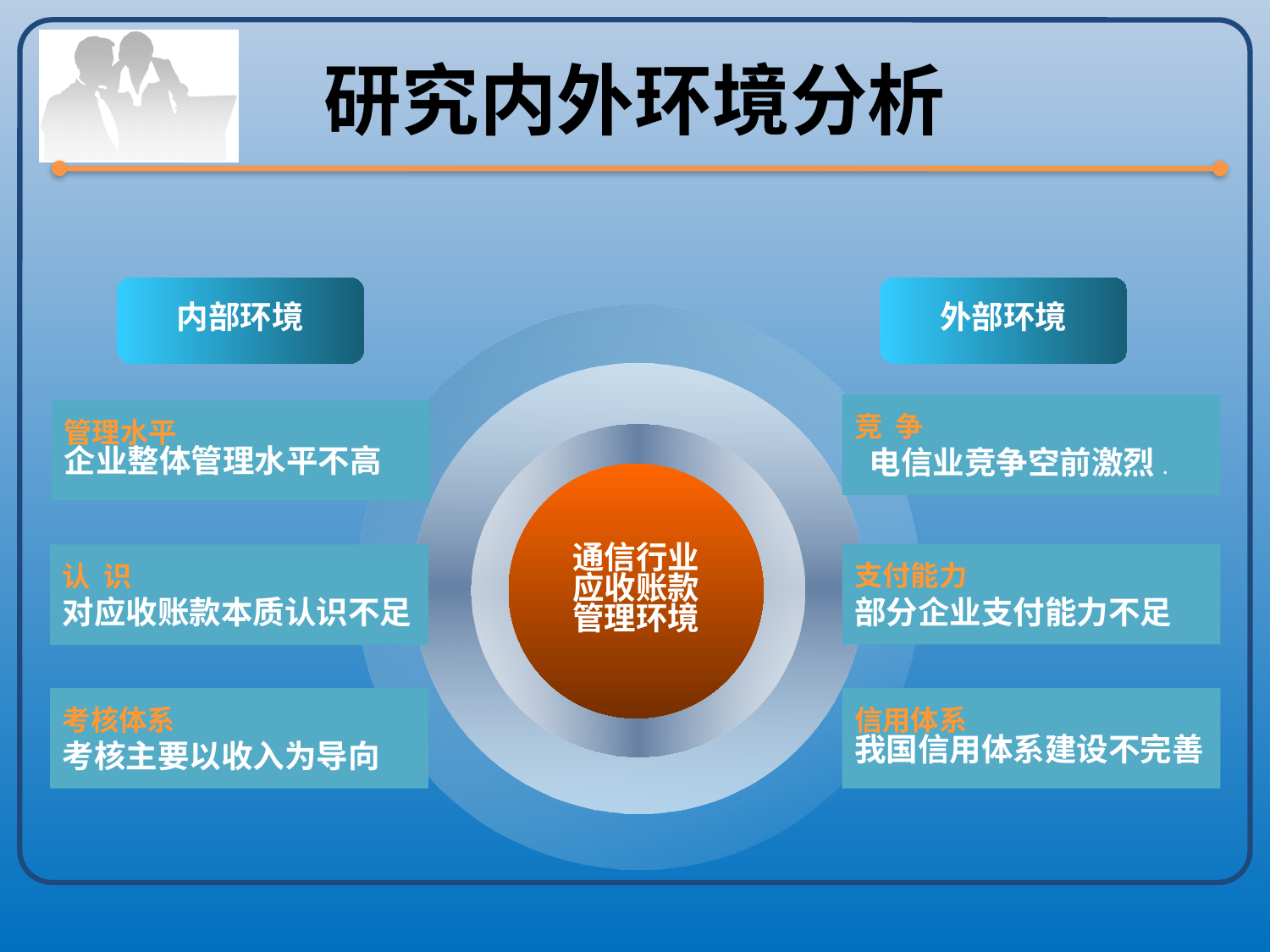

# 研究内外环境分析
内部环境
外部环境

竞  争
 电信业竞争空前激烈.
管理水平
企业整体管理水平不高

通信行业
应收账款
管理环境
支付能力
部分企业支付能力不足
认  识
对应收账款本质认识不足
考核体系
考核主要以收入为导向
信用体系
我国信用体系建设不完善